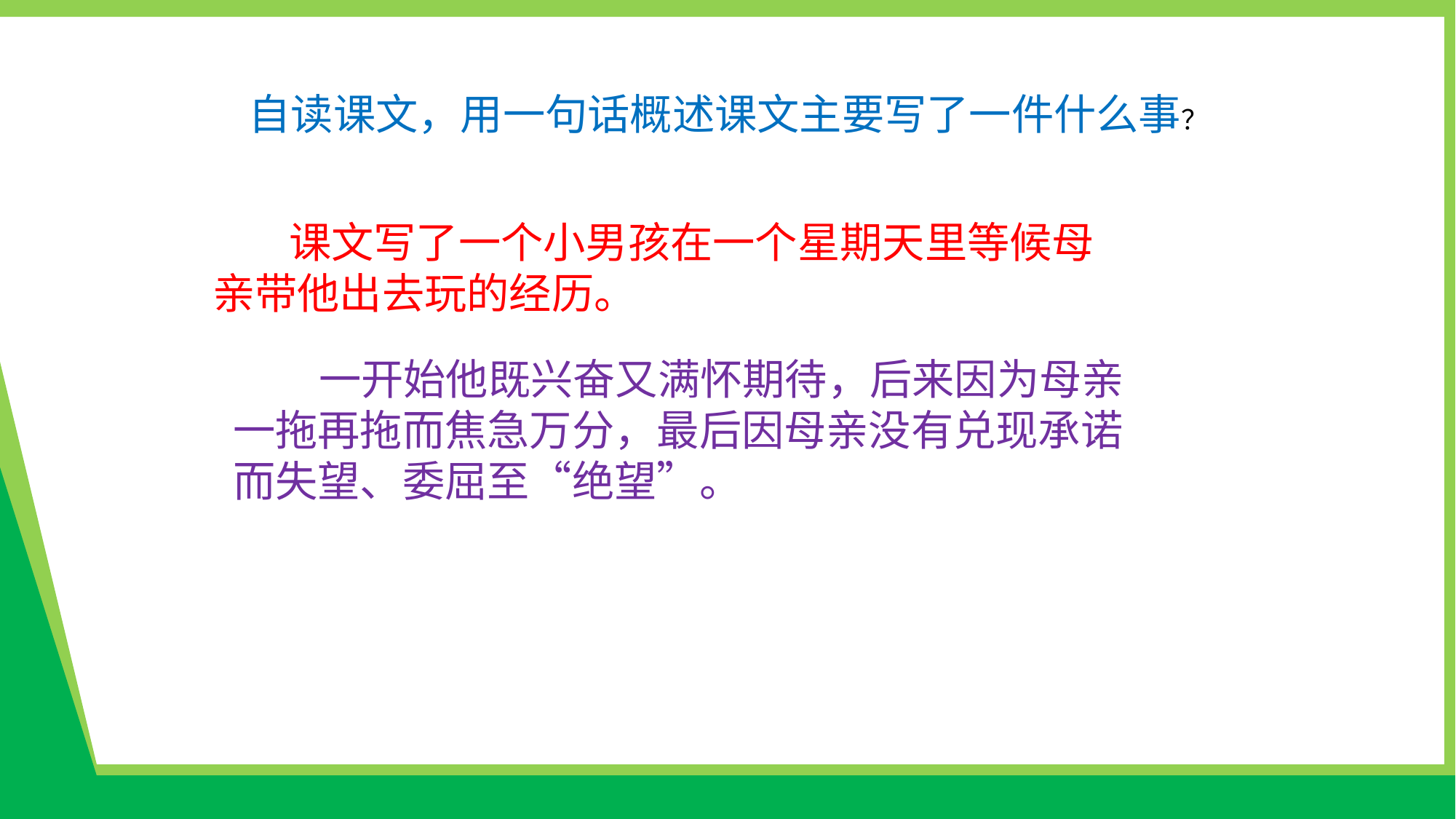

自读课文，用一句话概述课文主要写了一件什么事？
       课文写了一个小男孩在一个星期天里等候母亲带他出去玩的经历。
        一开始他既兴奋又满怀期待，后来因为母亲一拖再拖而焦急万分，最后因母亲没有兑现承诺而失望、委屈至“绝望”。